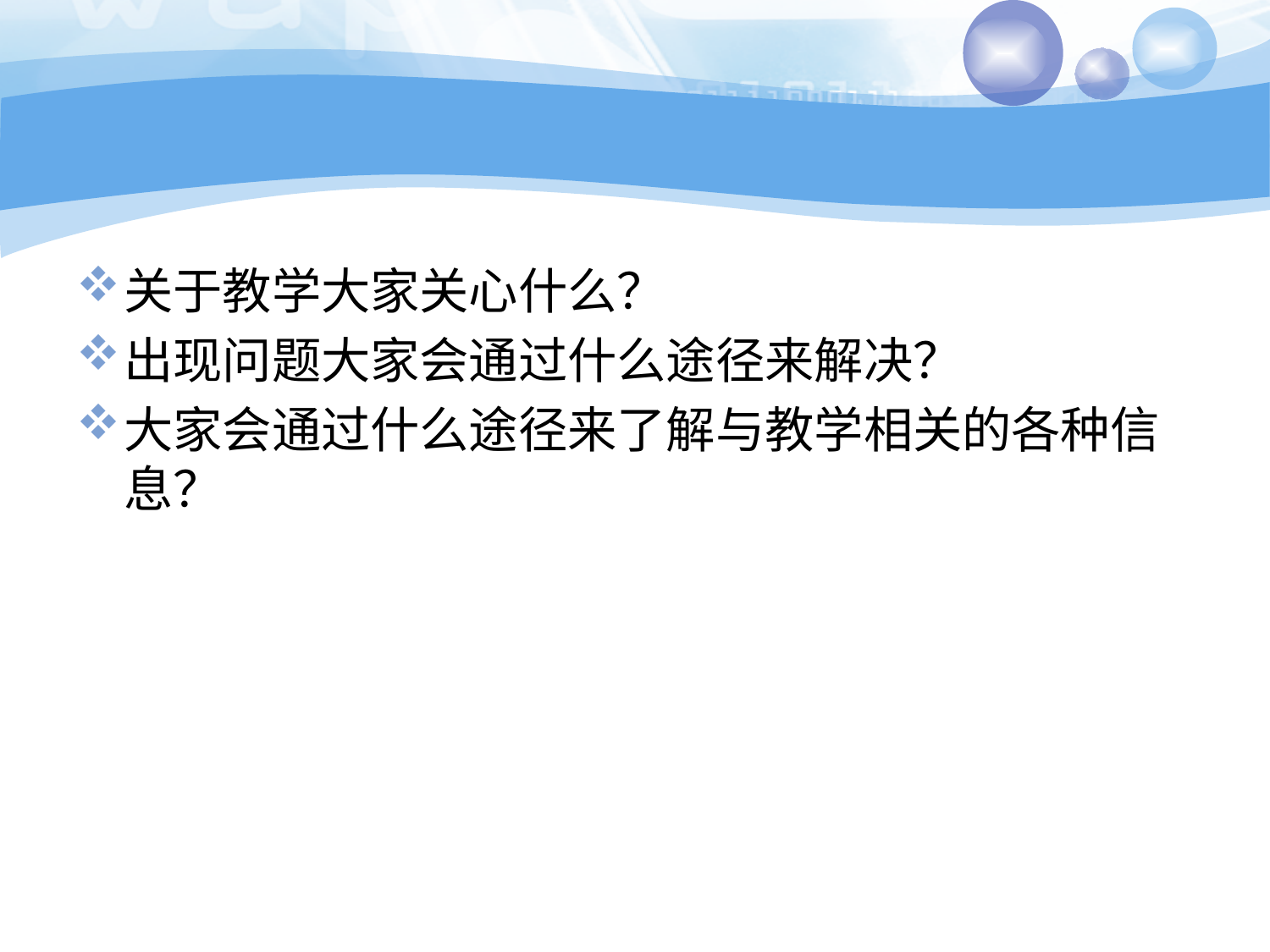

#
关于教学大家关心什么？
出现问题大家会通过什么途径来解决？
大家会通过什么途径来了解与教学相关的各种信息？